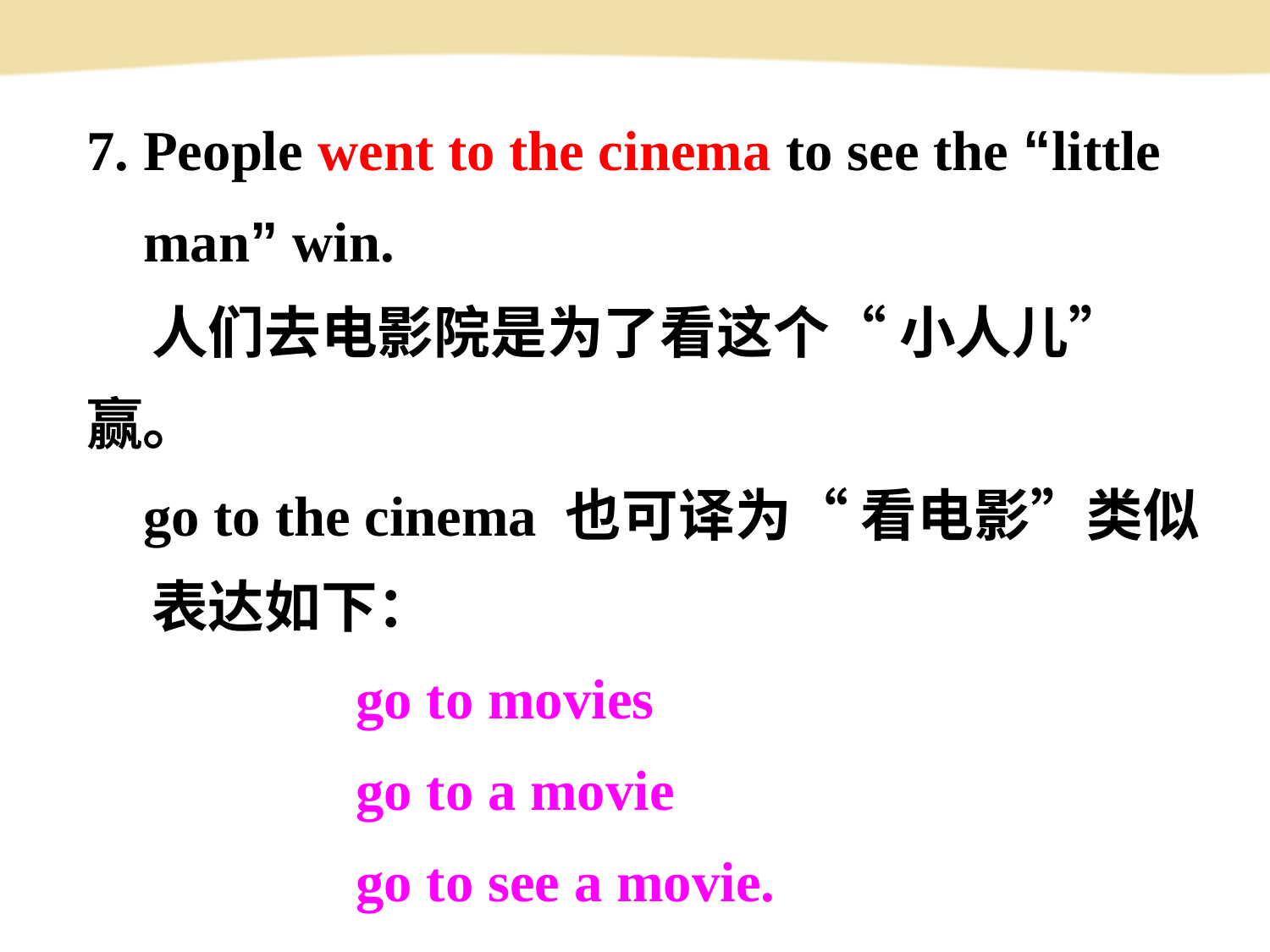

7. People went to the cinema to see the “little
    man” win.
    人们去电影院是为了看这个“ 小人儿” 赢。
    go to the cinema 也可译为“ 看电影”类似
    表达如下：
                   go to movies
                   go to a movie
                   go to see a movie.